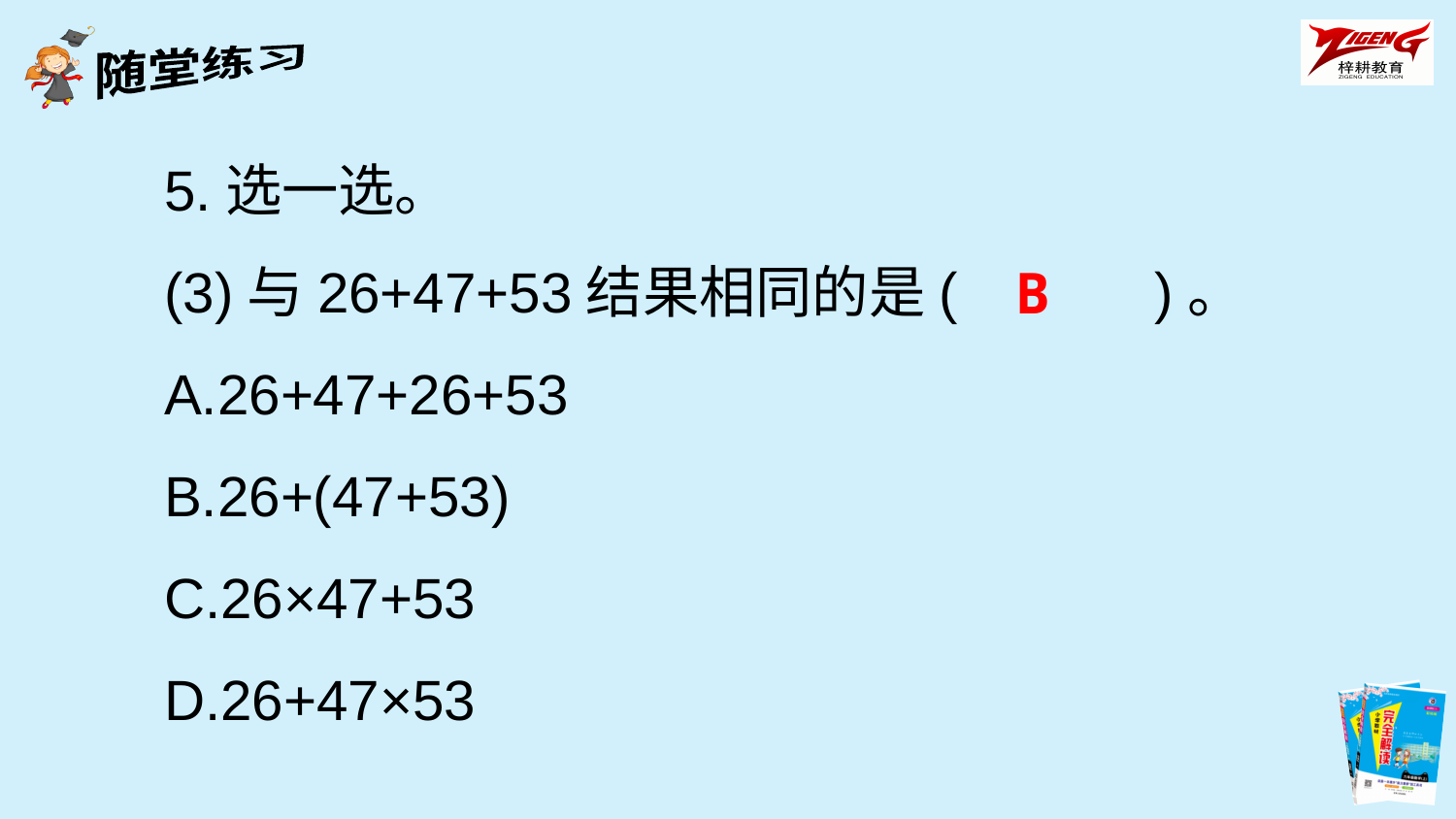

5.选一选。
(3)与26+47+53结果相同的是(　　　)。
A.26+47+26+53
B.26+(47+53)
C.26×47+53
D.26+47×53
B